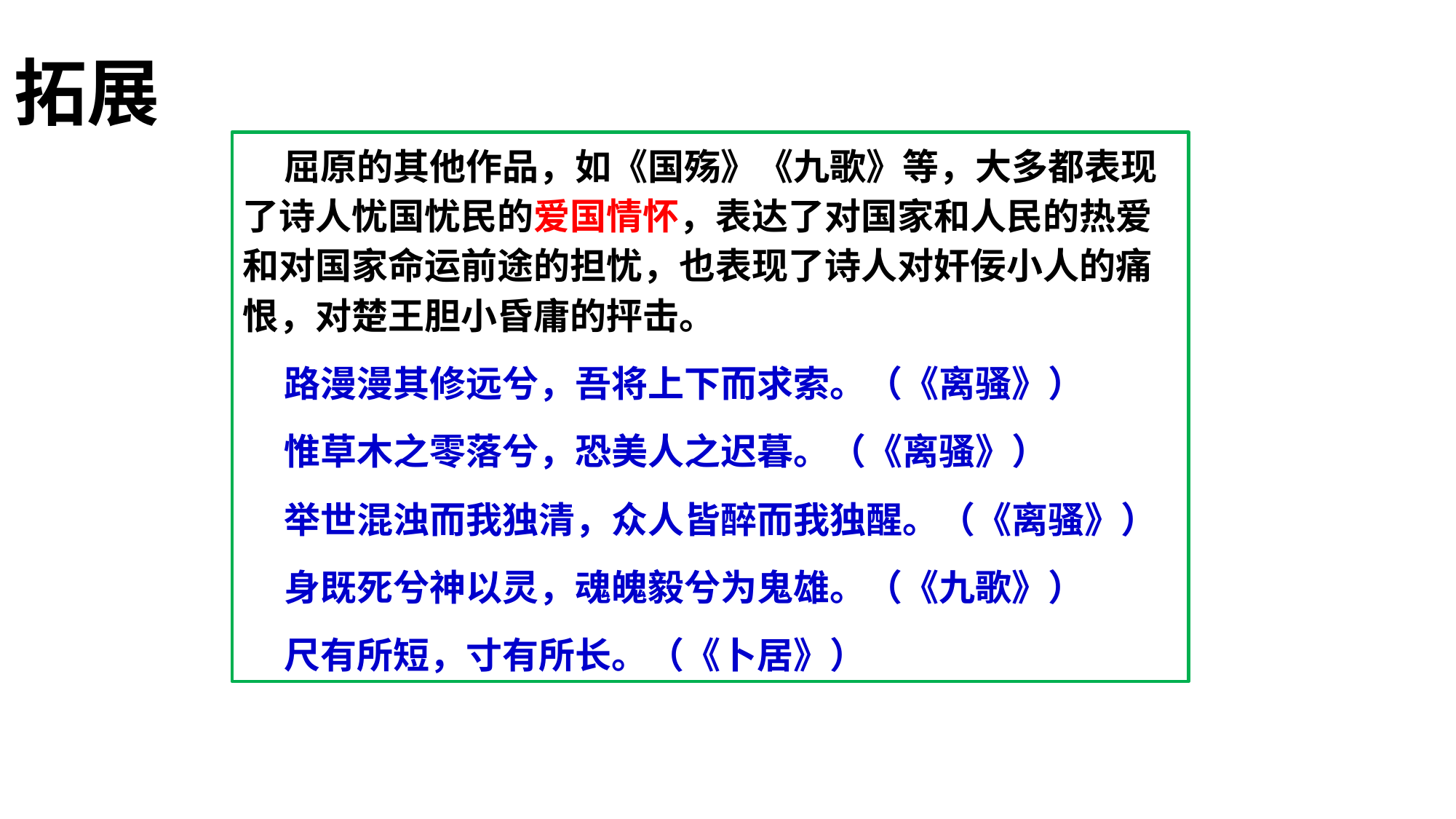

拓展
    屈原的其他作品，如《国殇》《九歌》等，大多都表现了诗人忧国忧民的爱国情怀，表达了对国家和人民的热爱和对国家命运前途的担忧，也表现了诗人对奸佞小人的痛恨，对楚王胆小昏庸的抨击。
    路漫漫其修远兮，吾将上下而求索。（《离骚》）
    惟草木之零落兮，恐美人之迟暮。（《离骚》）
    举世混浊而我独清，众人皆醉而我独醒。（《离骚》）
    身既死兮神以灵，魂魄毅兮为鬼雄。（《九歌》）
    尺有所短，寸有所长。（《卜居》）